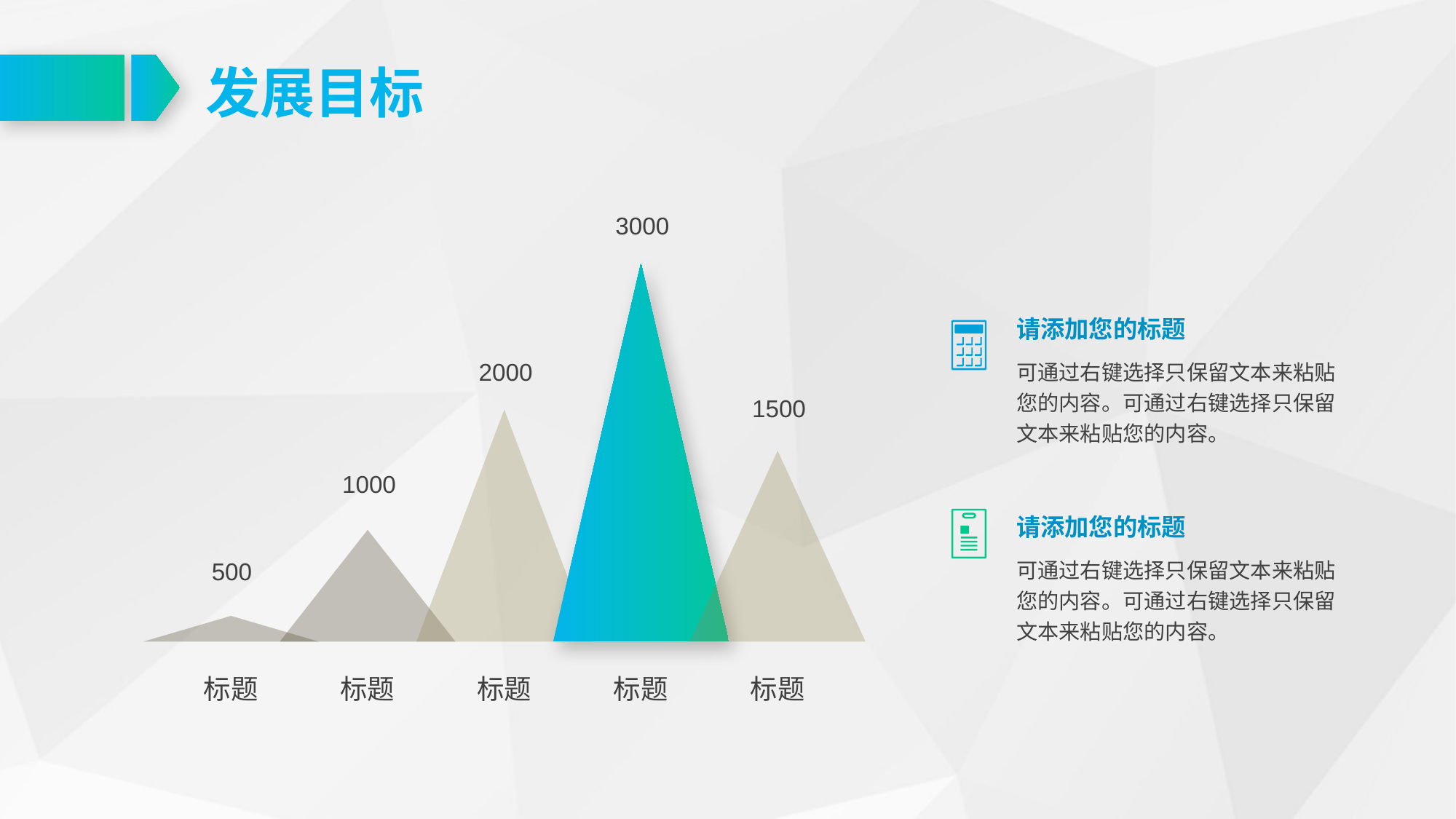

发展目标
3000

请添加您的标题

可通过右键选择只保留文本来粘贴您的内容。可通过右键选择只保留文本来粘贴您的内容。
2000
1500

1000
请添加您的标题

可通过右键选择只保留文本来粘贴您的内容。可通过右键选择只保留文本来粘贴您的内容。
500

标题
标题
标题
标题
标题